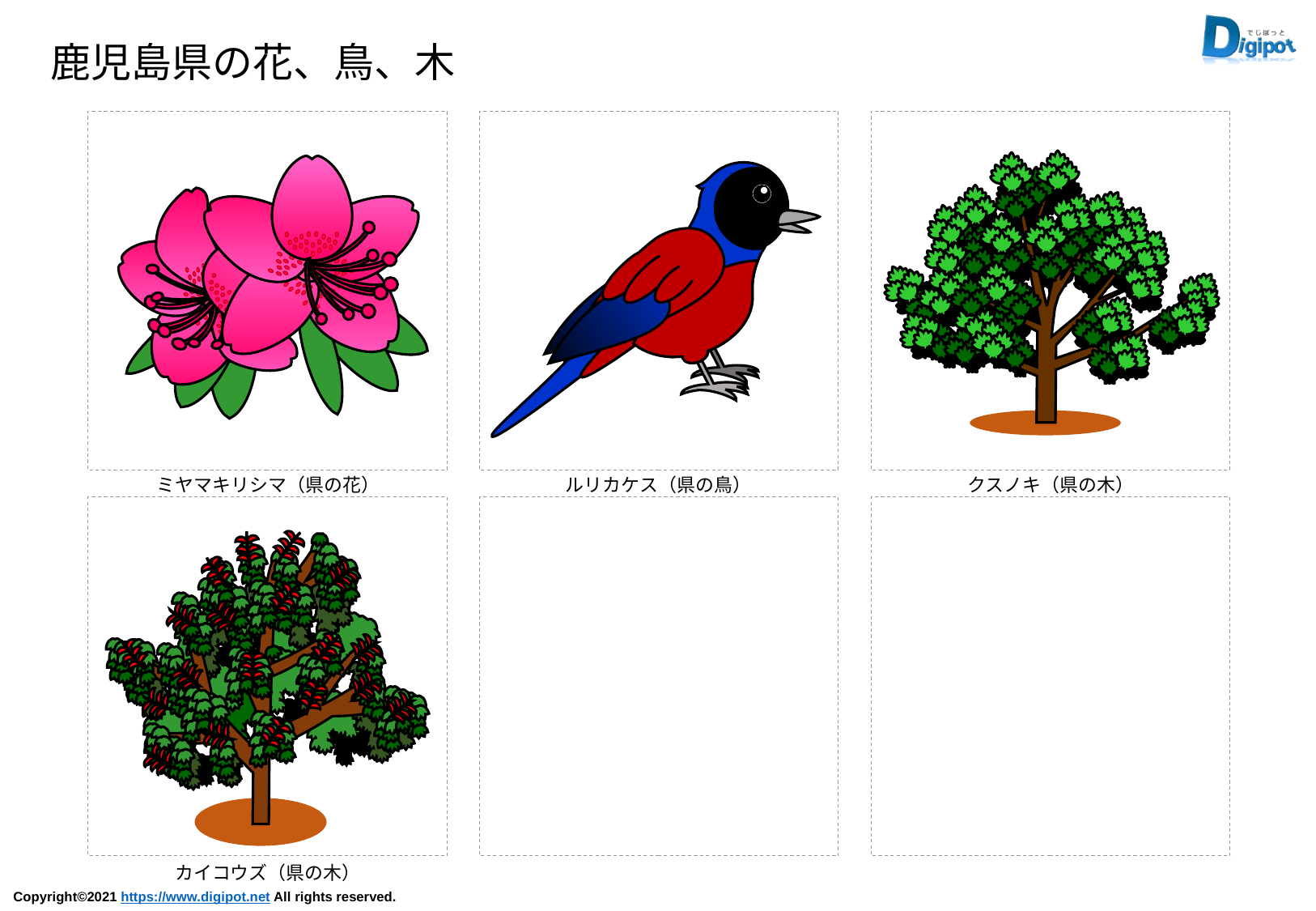

鹿児島県の花、鳥、木

ミヤマキリシマ（県の花）
ルリカケス（県の鳥）
クスノキ（県の木）

カイコウズ（県の木）